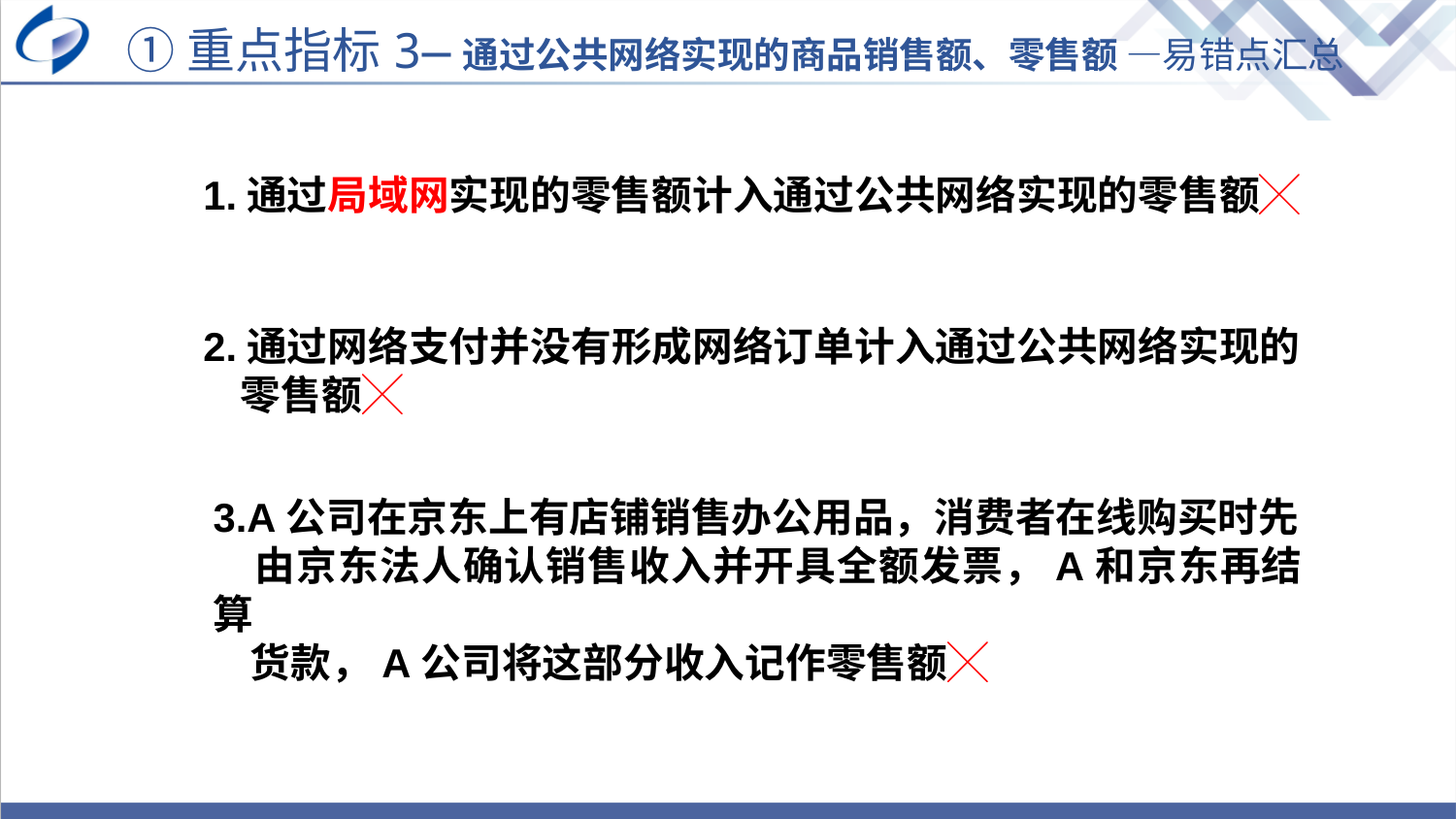

①重点指标3—通过公共网络实现的商品销售额、零售额 —易错点汇总

1.通过局域网实现的零售额计入通过公共网络实现的零售额╳
2.通过网络支付并没有形成网络订单计入通过公共网络实现的
   零售额╳
3.A公司在京东上有店铺销售办公用品，消费者在线购买时先
   由京东法人确认销售收入并开具全额发票，A和京东再结算
   货款，A公司将这部分收入记作零售额╳